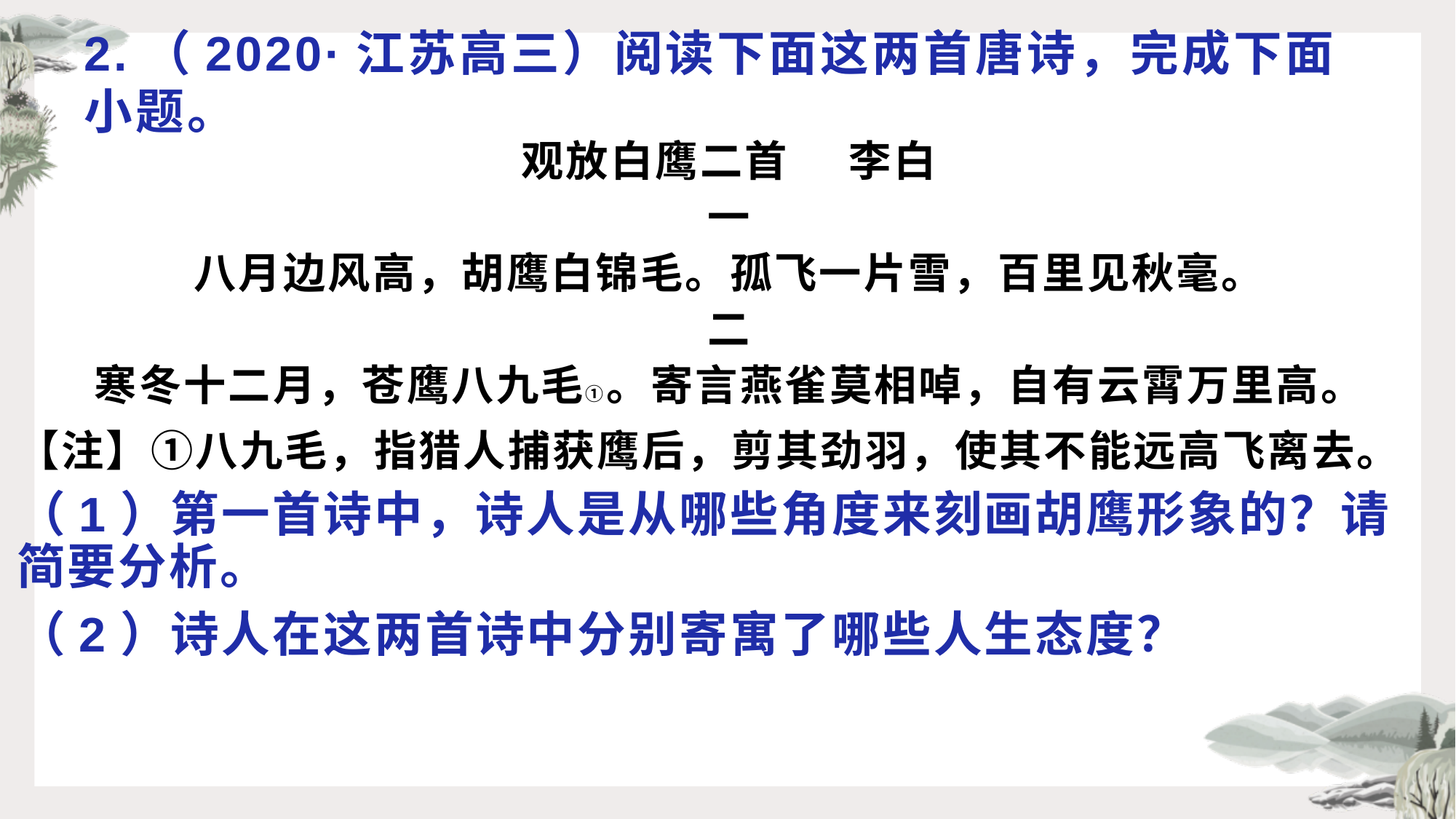

# 2.（2020·江苏高三）阅读下面这两首唐诗，完成下面小题。
观放白鹰二首     李白
一
八月边风高，胡鹰白锦毛。孤飞一片雪，百里见秋毫。
二
寒冬十二月，苍鹰八九毛①。寄言燕雀莫相啅，自有云霄万里高。
【注】①八九毛，指猎人捕获鹰后，剪其劲羽，使其不能远高飞离去。
（1）第一首诗中，诗人是从哪些角度来刻画胡鹰形象的？请简要分析。
（2）诗人在这两首诗中分别寄寓了哪些人生态度？